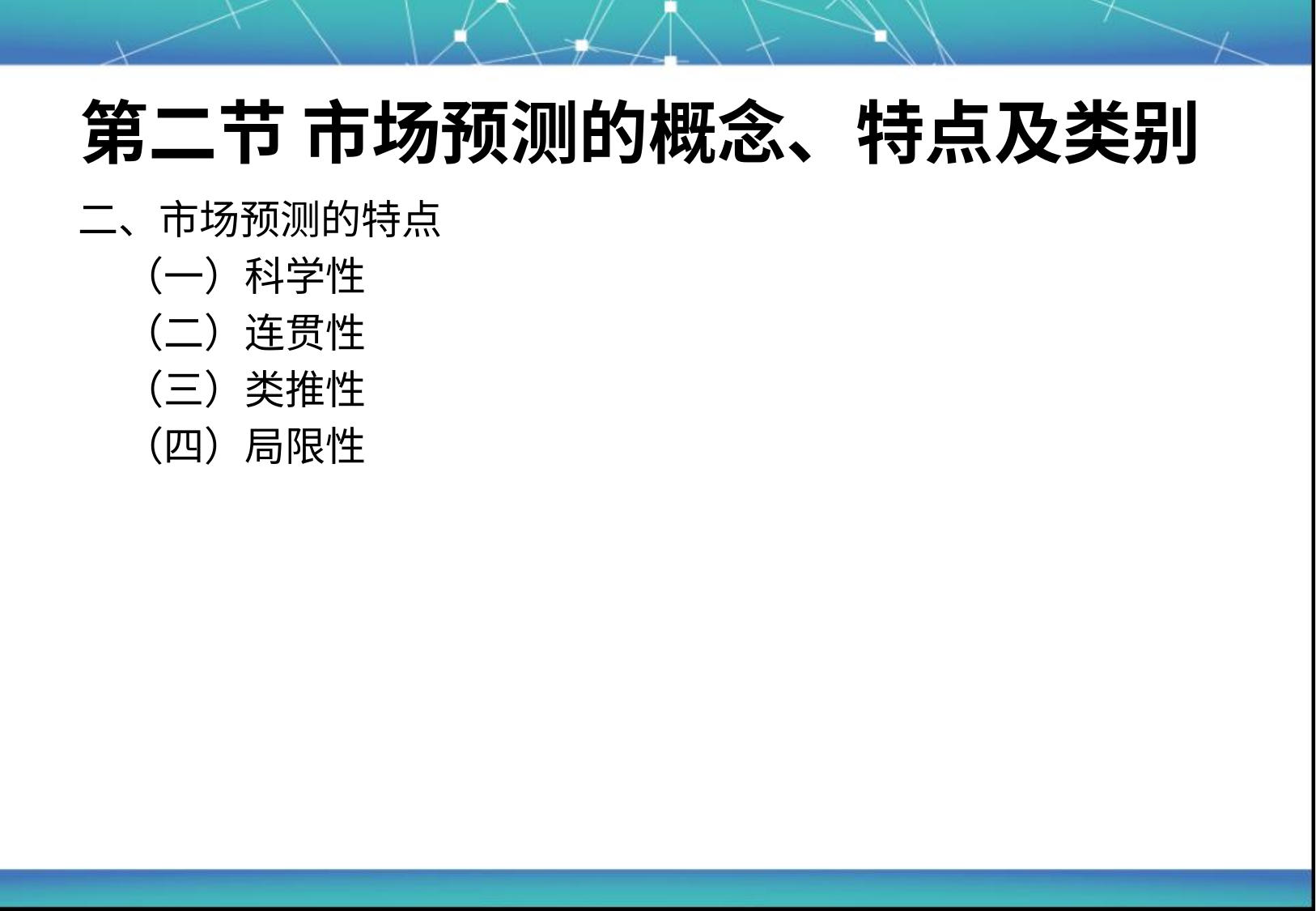

# 第二节 市场预测的概念、特点及类别
二、市场预测的特点
	（一）科学性
	（二）连贯性
	（三）类推性
	（四）局限性